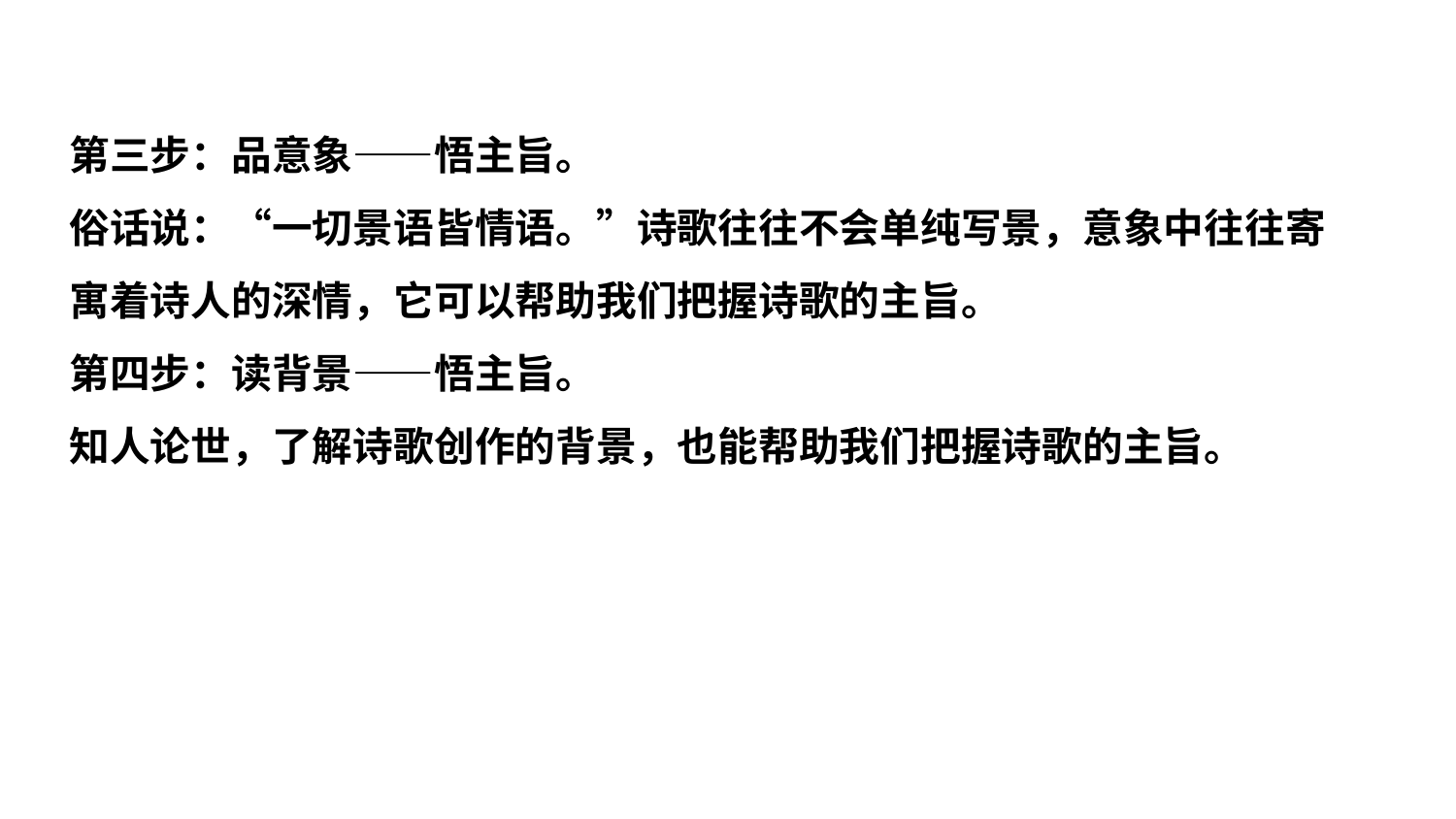

第三步：品意象——悟主旨。
俗话说：“一切景语皆情语。”诗歌往往不会单纯写景，意象中往往寄
寓着诗人的深情，它可以帮助我们把握诗歌的主旨。
第四步：读背景——悟主旨。
知人论世，了解诗歌创作的背景，也能帮助我们把握诗歌的主旨。